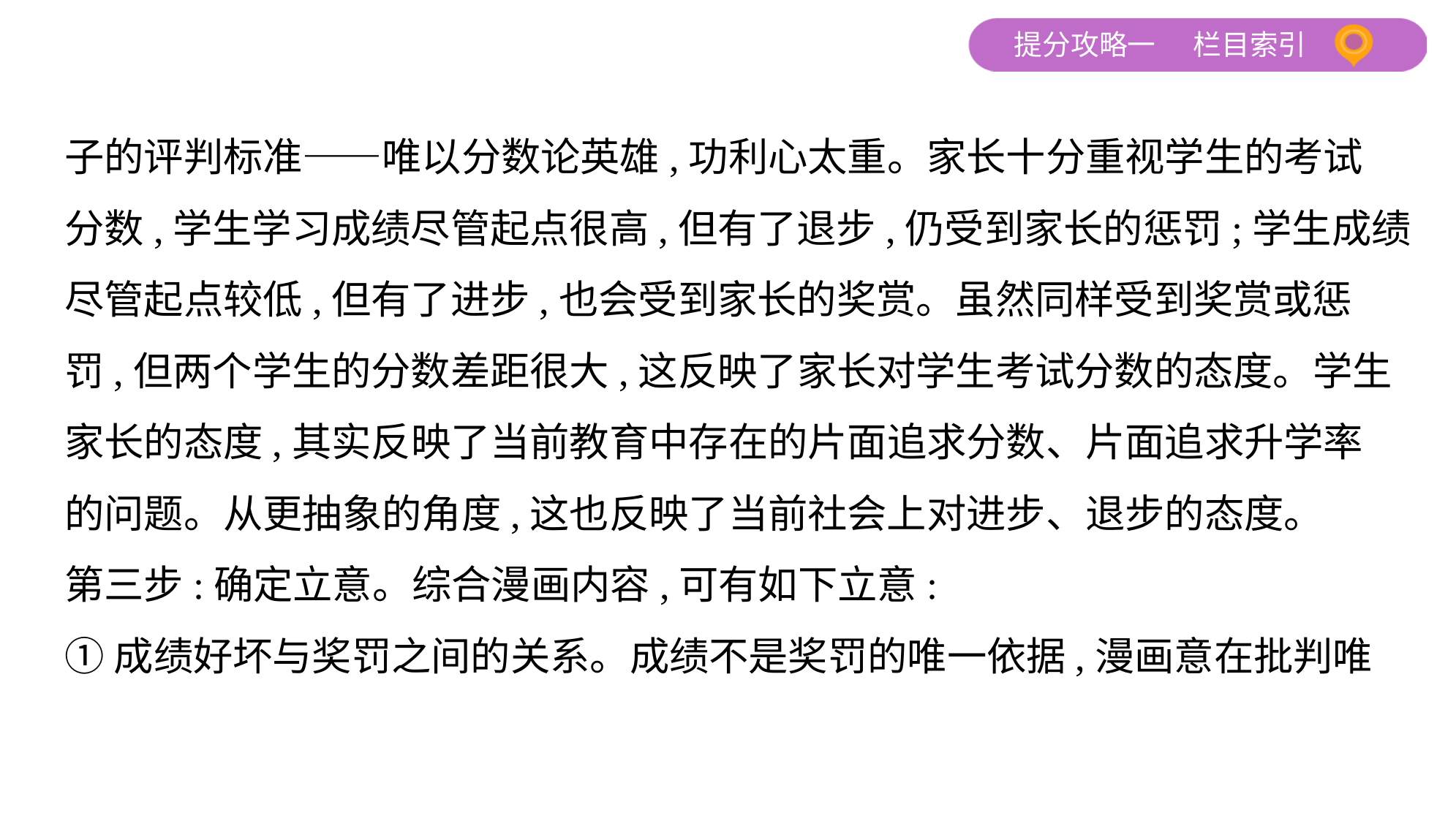

子的评判标准——唯以分数论英雄,功利心太重。家长十分重视学生的考试
分数,学生学习成绩尽管起点很高,但有了退步,仍受到家长的惩罚;学生成绩
尽管起点较低,但有了进步,也会受到家长的奖赏。虽然同样受到奖赏或惩
罚,但两个学生的分数差距很大,这反映了家长对学生考试分数的态度。学生
家长的态度,其实反映了当前教育中存在的片面追求分数、片面追求升学率
的问题。从更抽象的角度,这也反映了当前社会上对进步、退步的态度。
第三步:确定立意。综合漫画内容,可有如下立意:
①成绩好坏与奖罚之间的关系。成绩不是奖罚的唯一依据,漫画意在批判唯